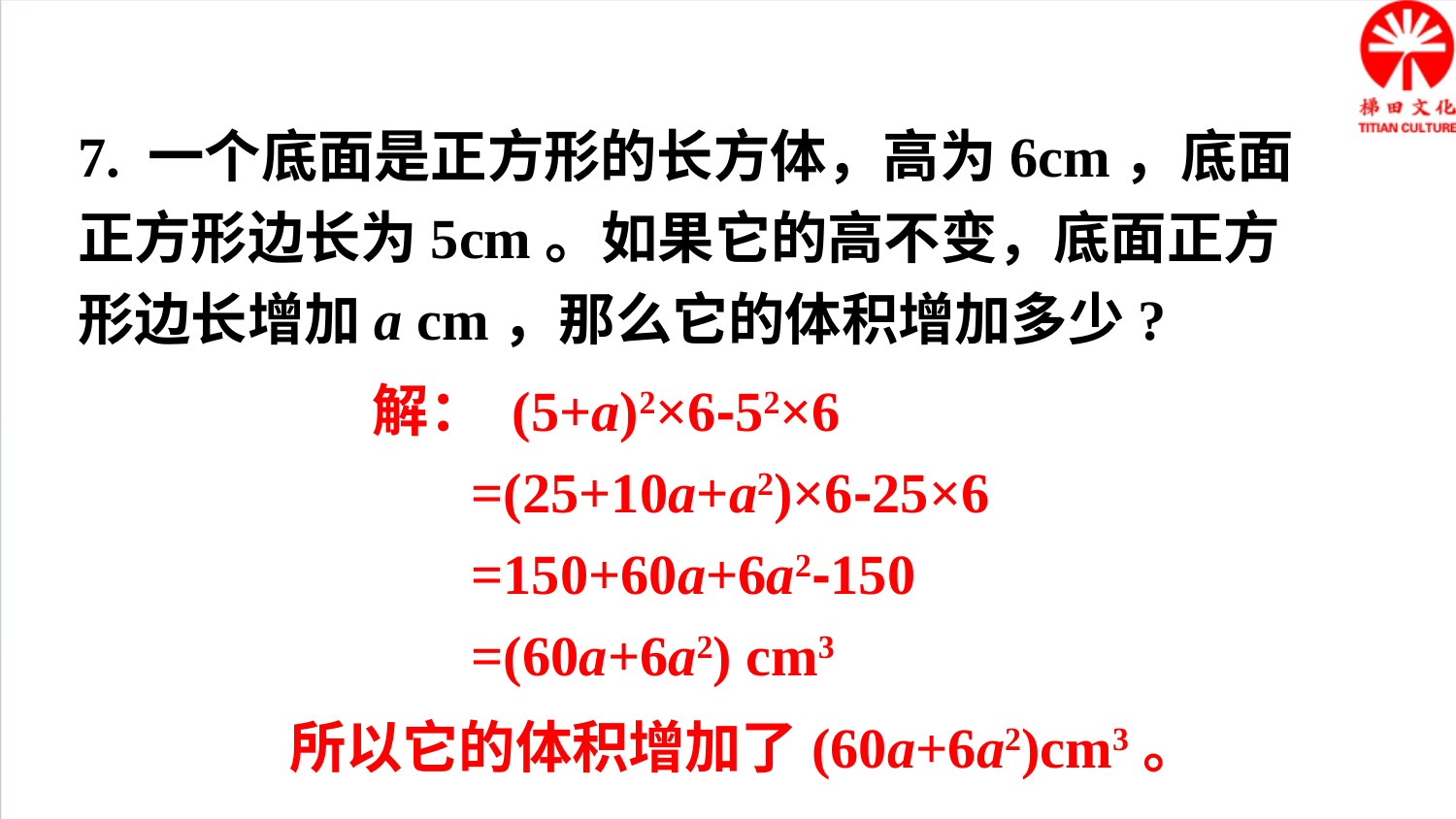

7. 一个底面是正方形的长方体，高为6cm，底面正方形边长为5cm。如果它的高不变，底面正方形边长增加a cm，那么它的体积增加多少?
解： (5+a)2×6-52×6
       =(25+10a+a2)×6-25×6
       =150+60a+6a2-150
       =(60a+6a2) cm3
所以它的体积增加了(60a+6a2)cm3。